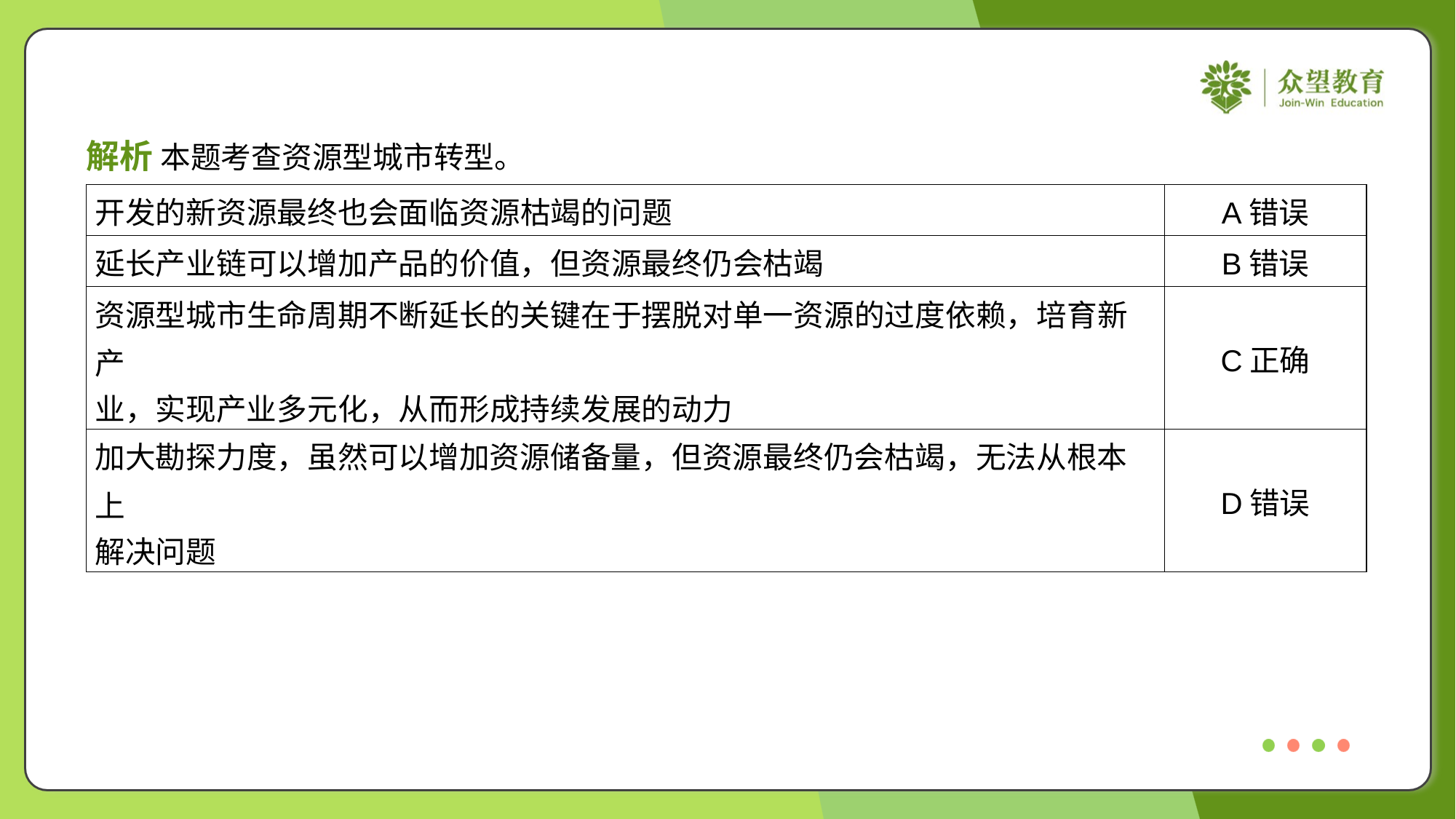

解析 本题考查资源型城市转型。
| 开发的新资源最终也会面临资源枯竭的问题 | A错误 |
| --- | --- |
| 延长产业链可以增加产品的价值，但资源最终仍会枯竭 | B错误 |
| 资源型城市生命周期不断延长的关键在于摆脱对单一资源的过度依赖，培育新产 业，实现产业多元化，从而形成持续发展的动力 | C正确 |
| 加大勘探力度，虽然可以增加资源储备量，但资源最终仍会枯竭，无法从根本上 解决问题 | D错误 |